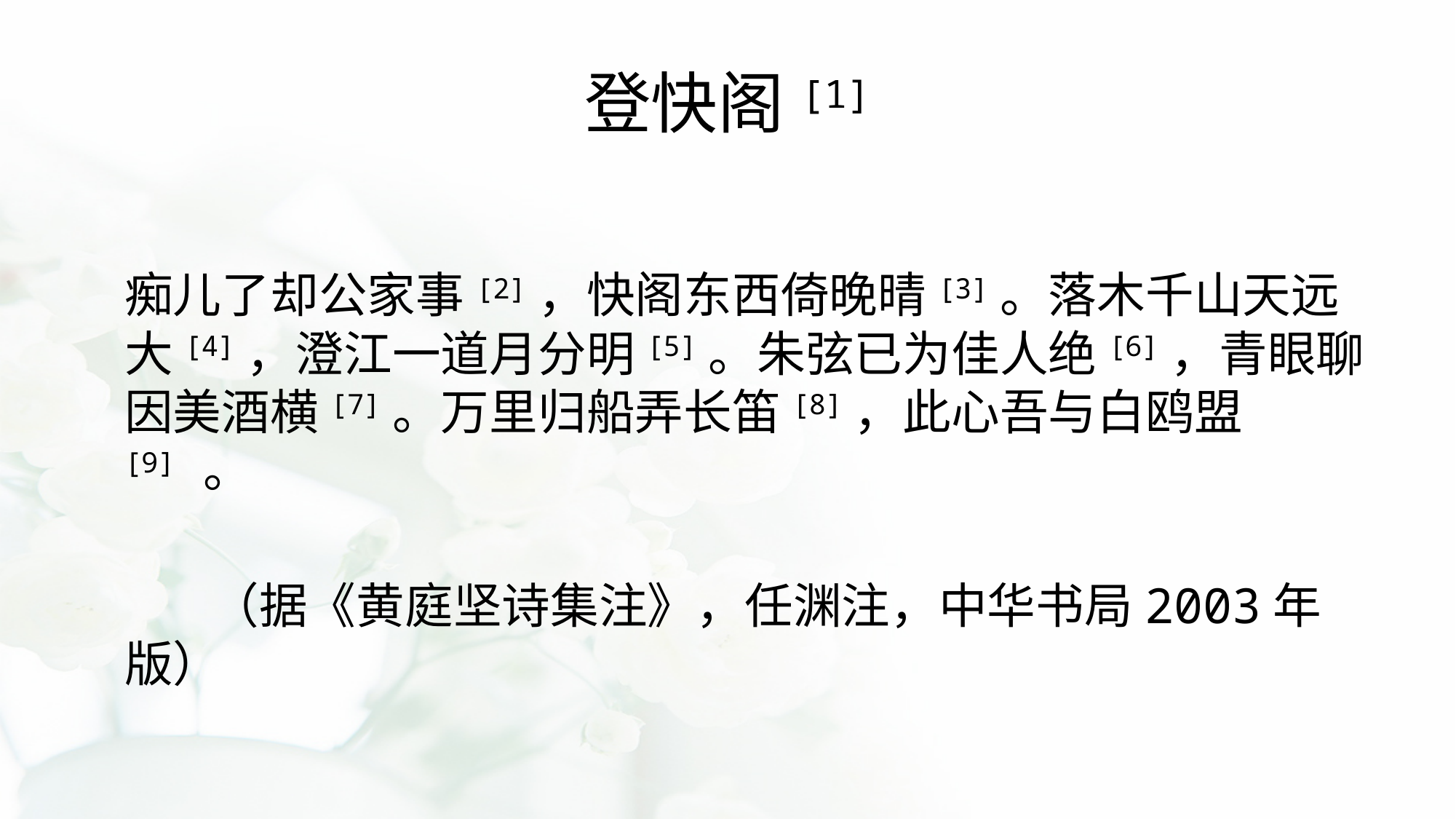

# 登快阁[1]

痴儿了却公家事[2]，快阁东西倚晚晴[3]。落木千山天远大[4]，澄江一道月分明[5]。朱弦已为佳人绝[6]，青眼聊因美酒横[7]。万里归船弄长笛[8]，此心吾与白鸥盟[9] 。

（据《黄庭坚诗集注》，任渊注，中华书局2003年版）